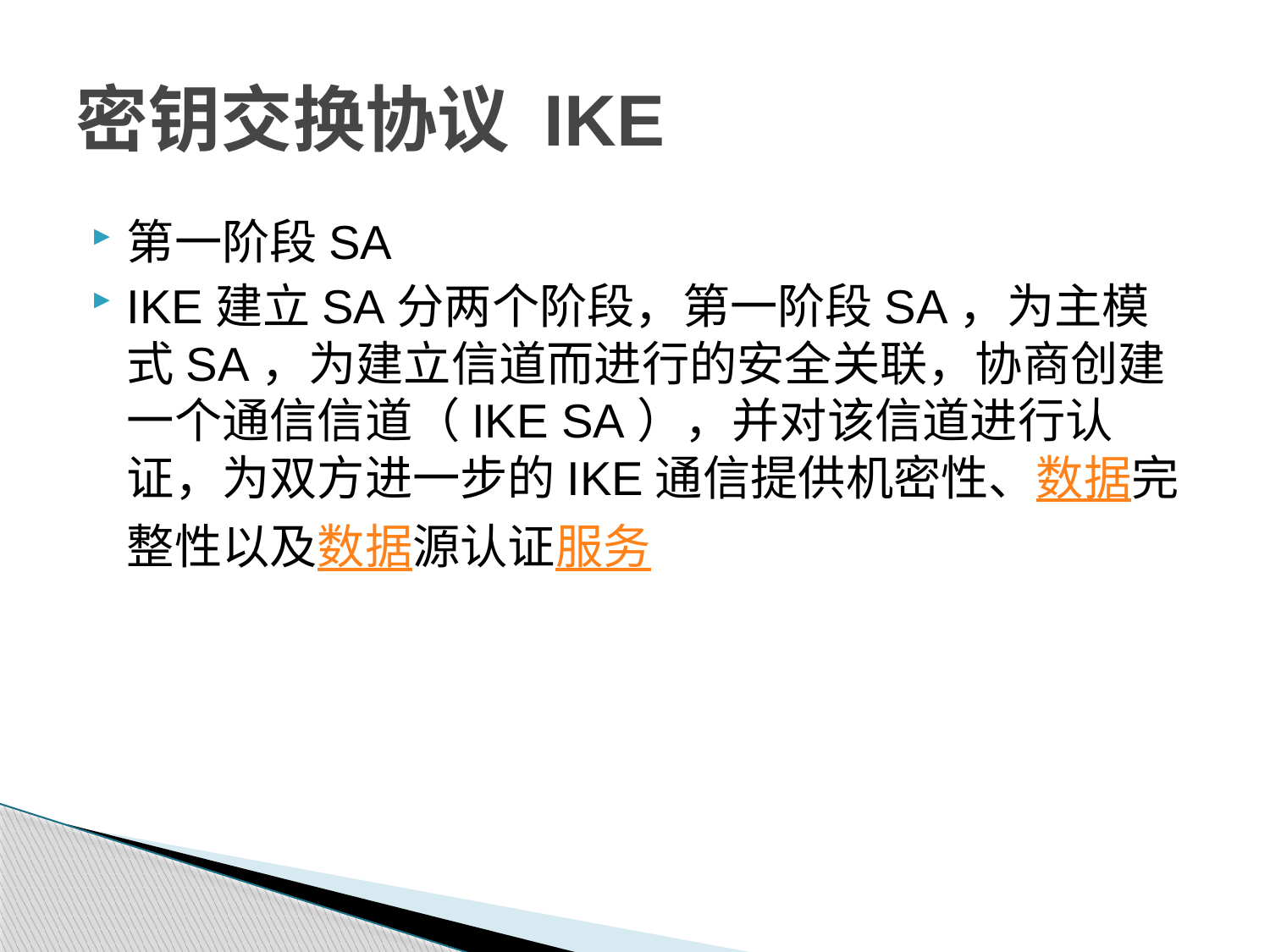

# 密钥交换协议 IKE
第一阶段SA
IKE建立SA分两个阶段，第一阶段SA，为主模式SA，为建立信道而进行的安全关联，协商创建一个通信信道（IKE SA），并对该信道进行认证，为双方进一步的IKE通信提供机密性、数据完整性以及数据源认证服务